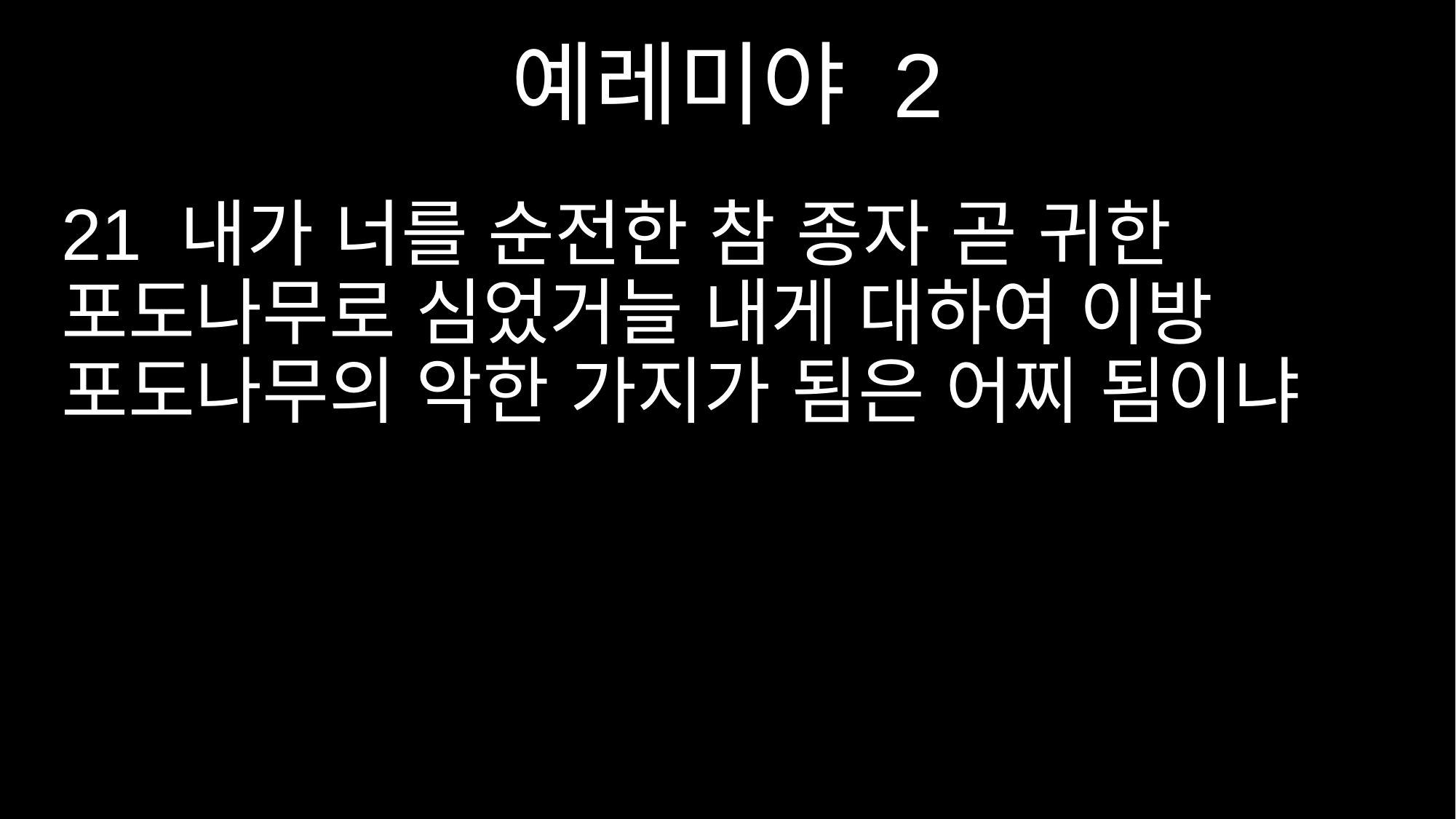

예레미야 2
21 내가 너를 순전한 참 종자 곧 귀한 포도나무로 심었거늘 내게 대하여 이방 포도나무의 악한 가지가 됨은 어찌 됨이냐